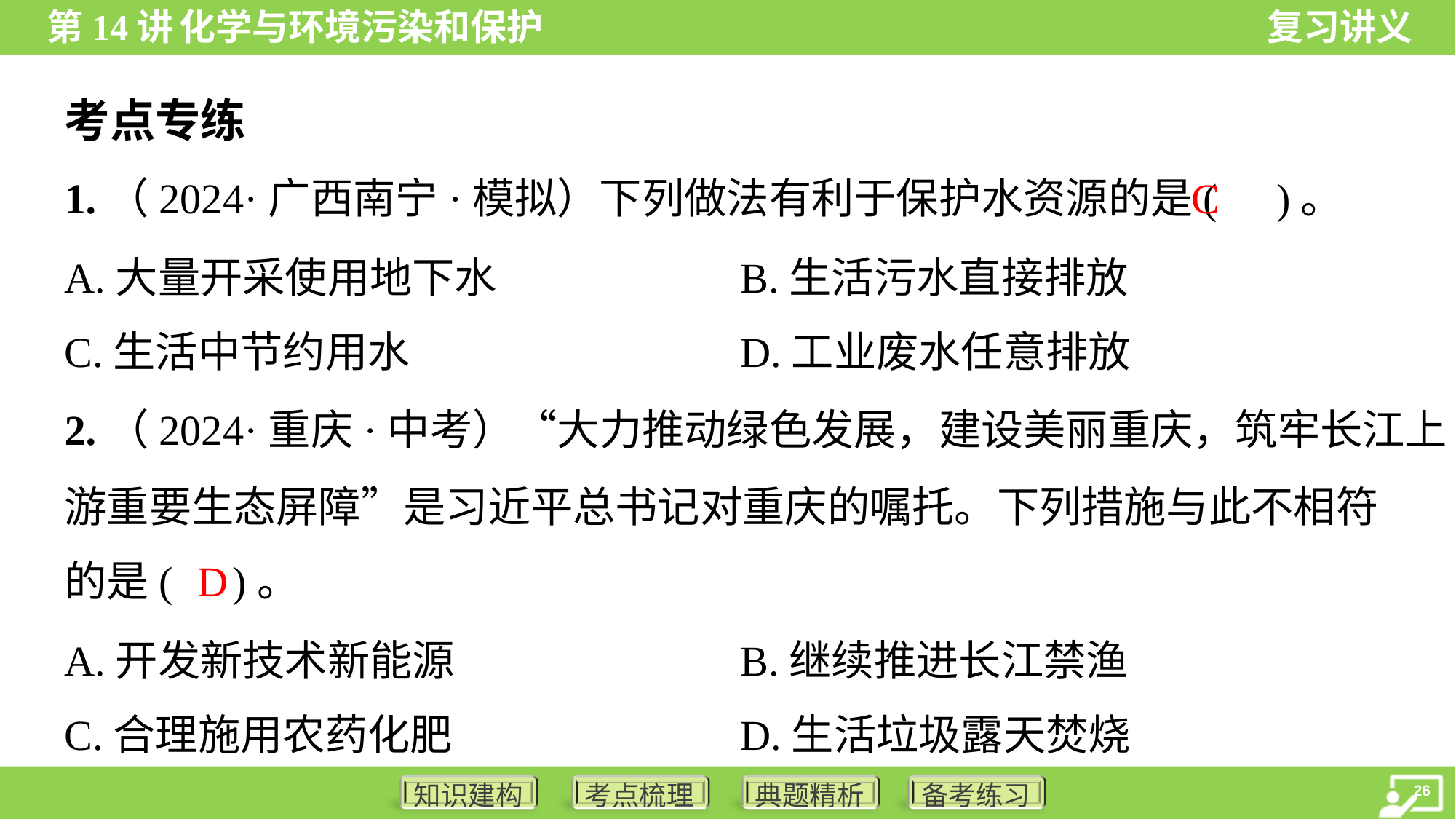

考点专练
C
1.（2024·广西南宁·模拟）下列做法有利于保护水资源的是(     )。
A.大量开采使用地下水	B.生活污水直接排放
C.生活中节约用水	D.工业废水任意排放
2.（2024·重庆·中考）“大力推动绿色发展，建设美丽重庆，筑牢长江上
游重要生态屏障”是习近平总书记对重庆的嘱托。下列措施与此不相符
的是(     )。
D
A.开发新技术新能源	B.继续推进长江禁渔
C.合理施用农药化肥	D.生活垃圾露天焚烧